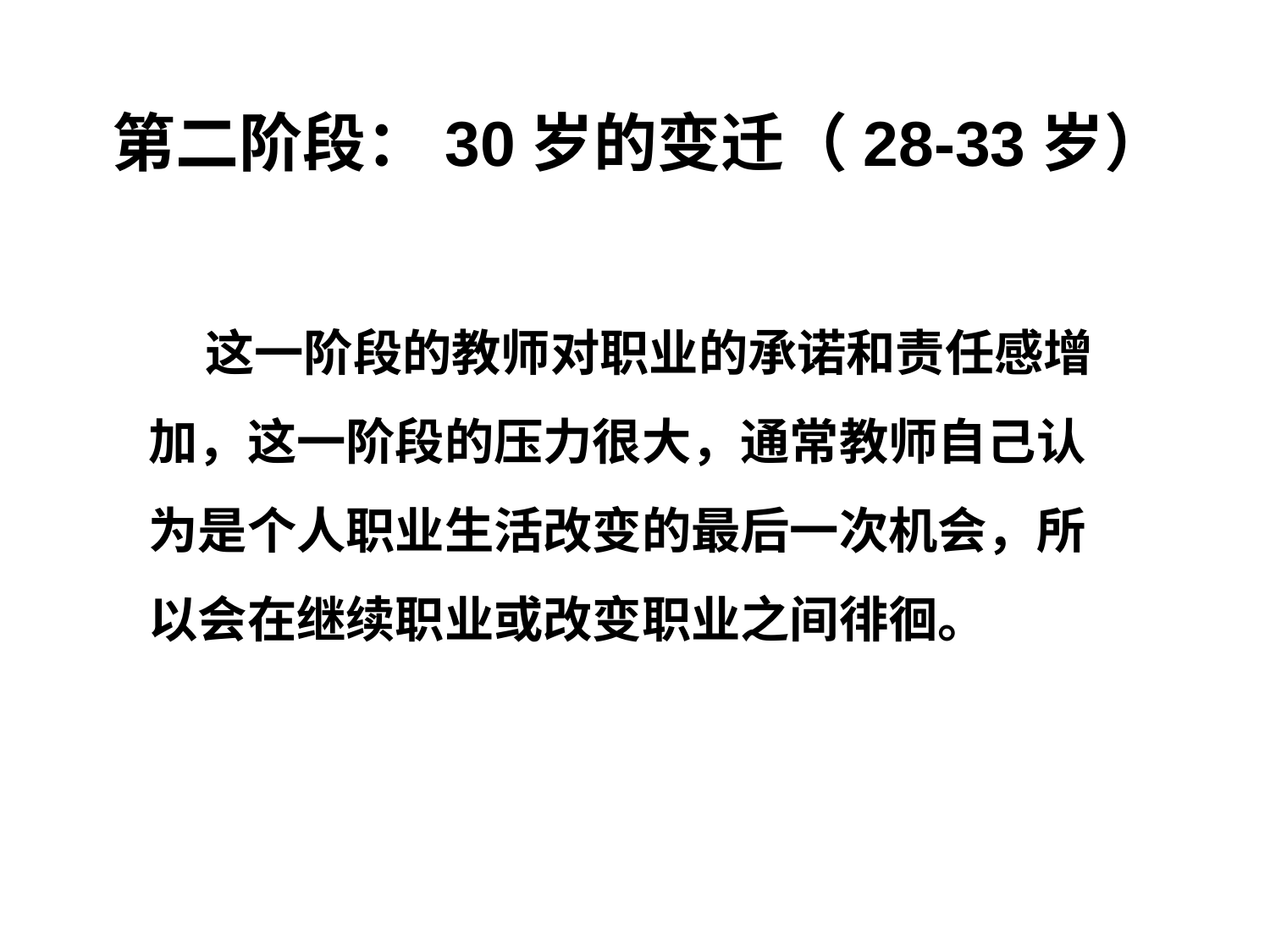

第二阶段：30岁的变迁（28-33岁）
    这一阶段的教师对职业的承诺和责任感增加，这一阶段的压力很大，通常教师自己认为是个人职业生活改变的最后一次机会，所以会在继续职业或改变职业之间徘徊。